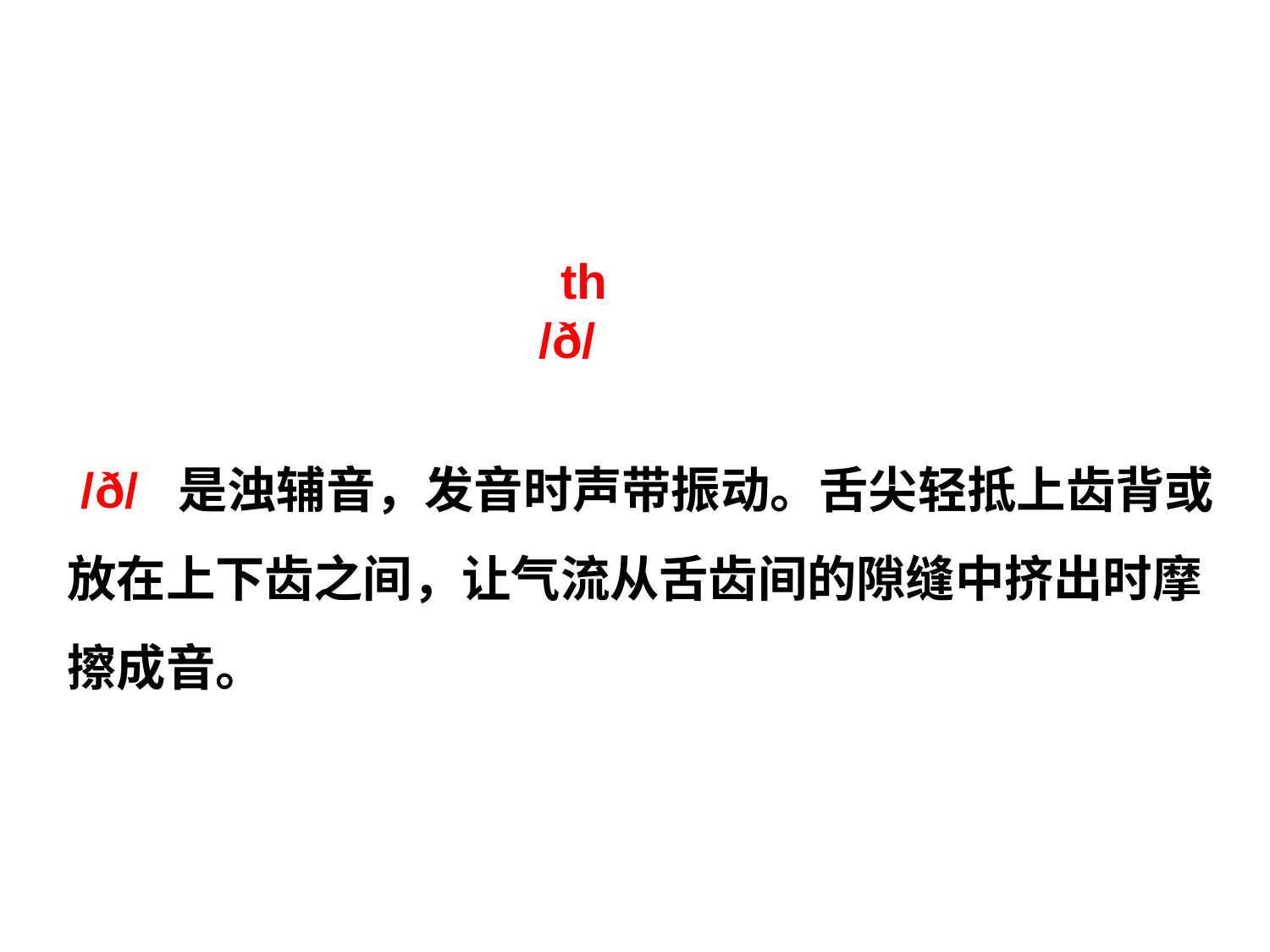

th /ð/
 /ð/  是浊辅音，发音时声带振动。舌尖轻抵上齿背或放在上下齿之间，让气流从舌齿间的隙缝中挤出时摩擦成音。